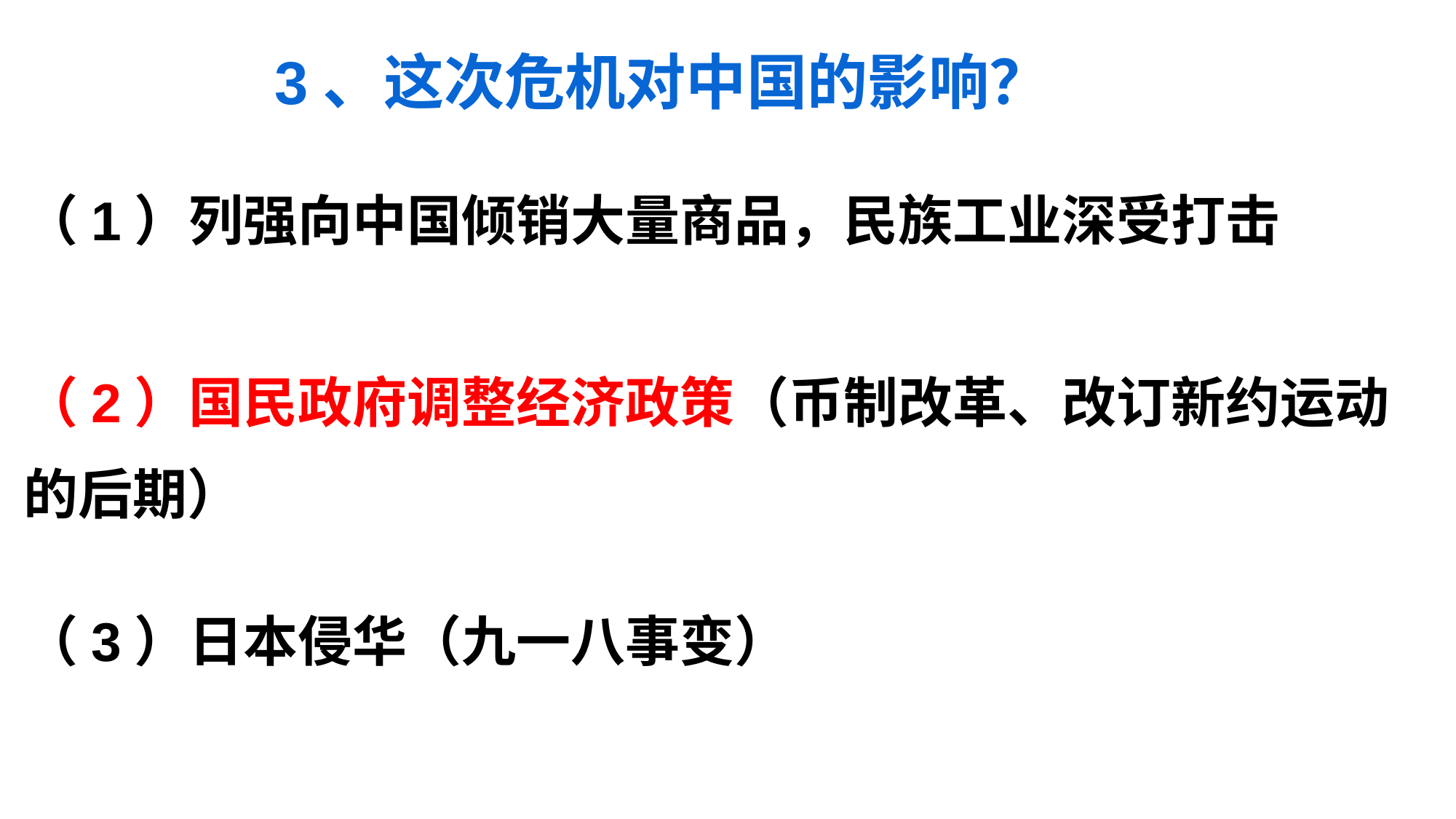

# 3、这次危机对中国的影响？
（1）列强向中国倾销大量商品，民族工业深受打击

（2）国民政府调整经济政策（币制改革、改订新约运动的后期）

（3）日本侵华（九一八事变）